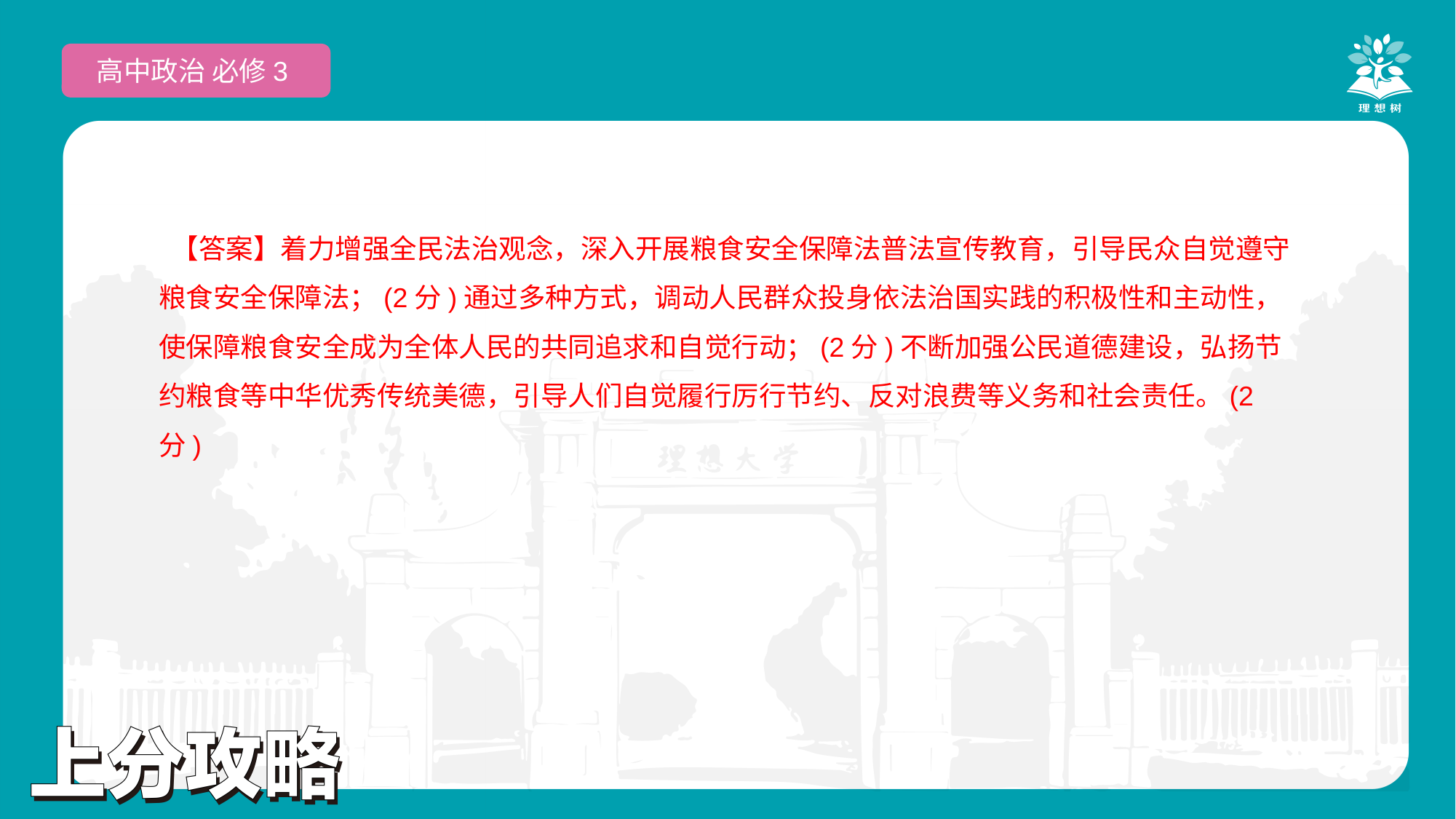

高中政治 必修3
 【答案】着力增强全民法治观念，深入开展粮食安全保障法普法宣传教育，引导民众自觉遵守粮食安全保障法；(2分)通过多种方式，调动人民群众投身依法治国实践的积极性和主动性，使保障粮食安全成为全体人民的共同追求和自觉行动；(2分)不断加强公民道德建设，弘扬节约粮食等中华优秀传统美德，引导人们自觉履行厉行节约、反对浪费等义务和社会责任。(2分)